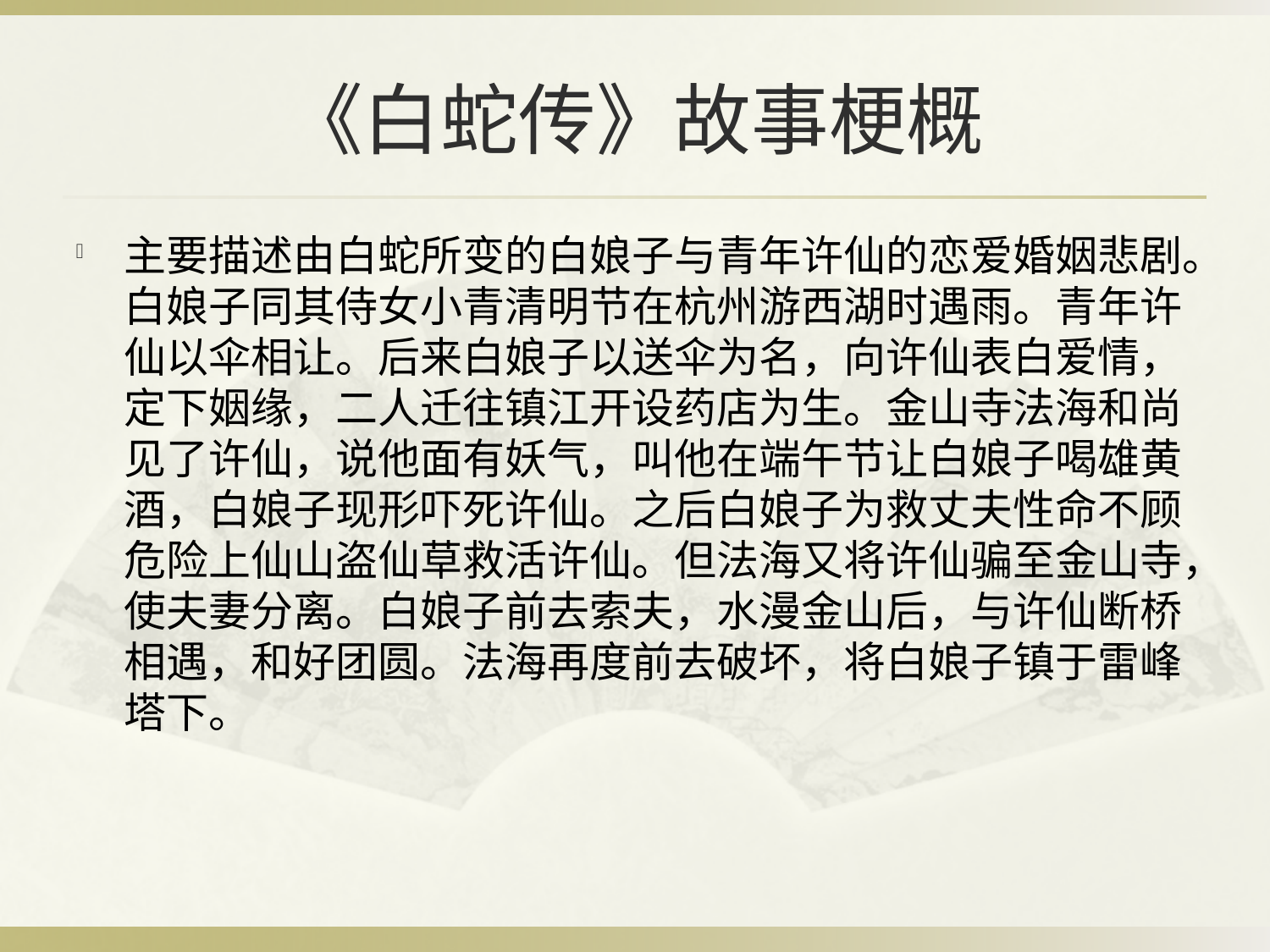

# 《白蛇传》故事梗概
主要描述由白蛇所变的白娘子与青年许仙的恋爱婚姻悲剧。白娘子同其侍女小青清明节在杭州游西湖时遇雨。青年许仙以伞相让。后来白娘子以送伞为名，向许仙表白爱情，定下姻缘，二人迁往镇江开设药店为生。金山寺法海和尚见了许仙，说他面有妖气，叫他在端午节让白娘子喝雄黄酒，白娘子现形吓死许仙。之后白娘子为救丈夫性命不顾危险上仙山盗仙草救活许仙。但法海又将许仙骗至金山寺，使夫妻分离。白娘子前去索夫，水漫金山后，与许仙断桥相遇，和好团圆。法海再度前去破坏，将白娘子镇于雷峰塔下。